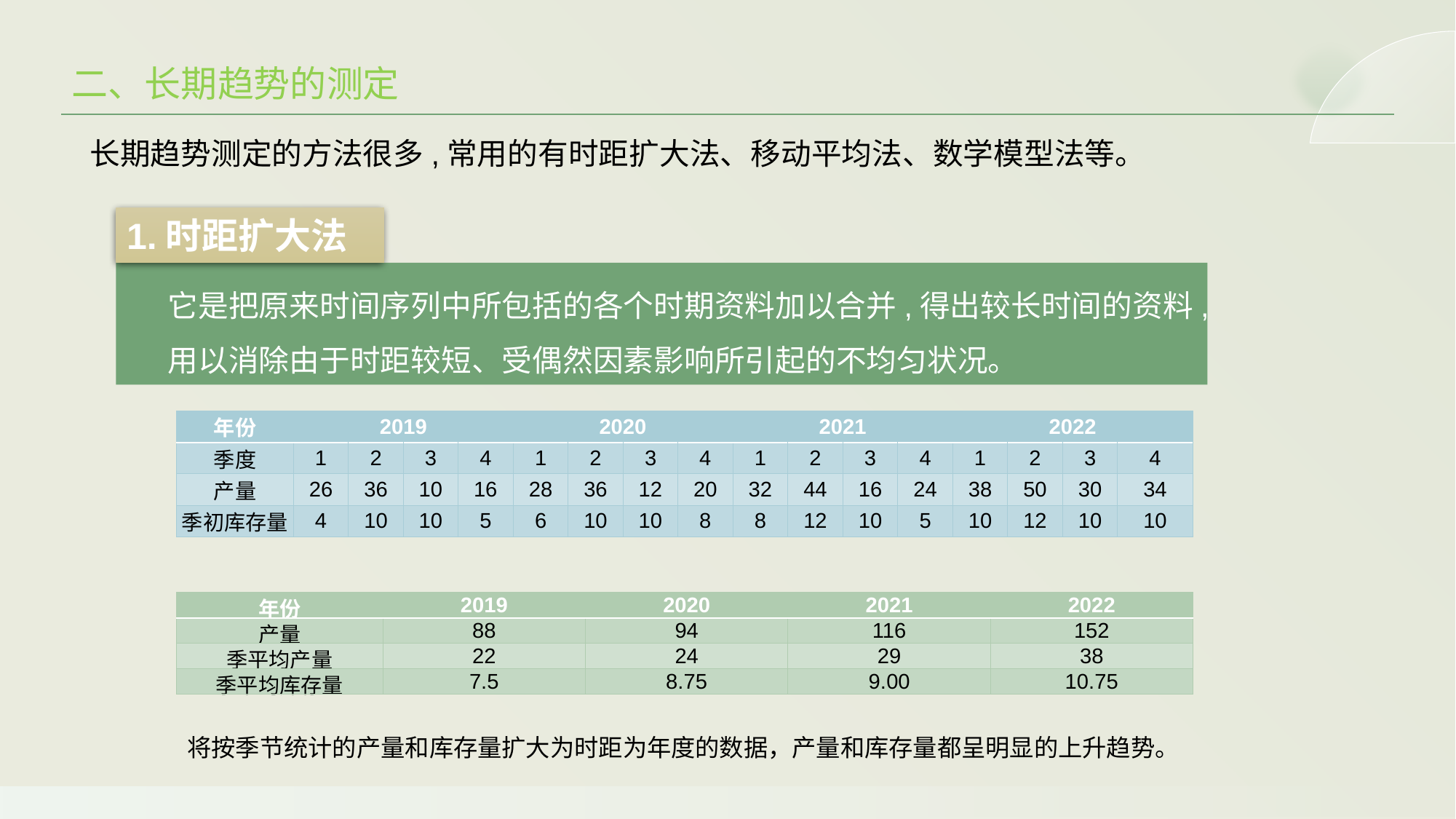

二、长期趋势的测定
长期趋势测定的方法很多,常用的有时距扩大法、移动平均法、数学模型法等。
1.时距扩大法
它是把原来时间序列中所包括的各个时期资料加以合并,得出较长时间的资料,用以消除由于时距较短、受偶然因素影响所引起的不均匀状况。
| 年份 | 2019 |  |  |  | 2020 |  |  |  | 2021 |  |  |  | 2022 |  |  |  |
| --- | --- | --- | --- | --- | --- | --- | --- | --- | --- | --- | --- | --- | --- | --- | --- | --- |
| 季度 | 1 | 2 | 3 | 4 | 1 | 2 | 3 | 4 | 1 | 2 | 3 | 4 | 1 | 2 | 3 | 4 |
| 产量 | 26 | 36 | 10 | 16 | 28 | 36 | 12 | 20 | 32 | 44 | 16 | 24 | 38 | 50 | 30 | 34 |
| 季初库存量 | 4 | 10 | 10 | 5 | 6 | 10 | 10 | 8 | 8 | 12 | 10 | 5 | 10 | 12 | 10 | 10 |
| 年份 | 2019 | 2020 | 2021 | 2022 |
| --- | --- | --- | --- | --- |
| 产量 | 88 | 94 | 116 | 152 |
| 季平均产量 | 22 | 24 | 29 | 38 |
| 季平均库存量 | 7.5 | 8.75 | 9.00 | 10.75 |
将按季节统计的产量和库存量扩大为时距为年度的数据，产量和库存量都呈明显的上升趋势。